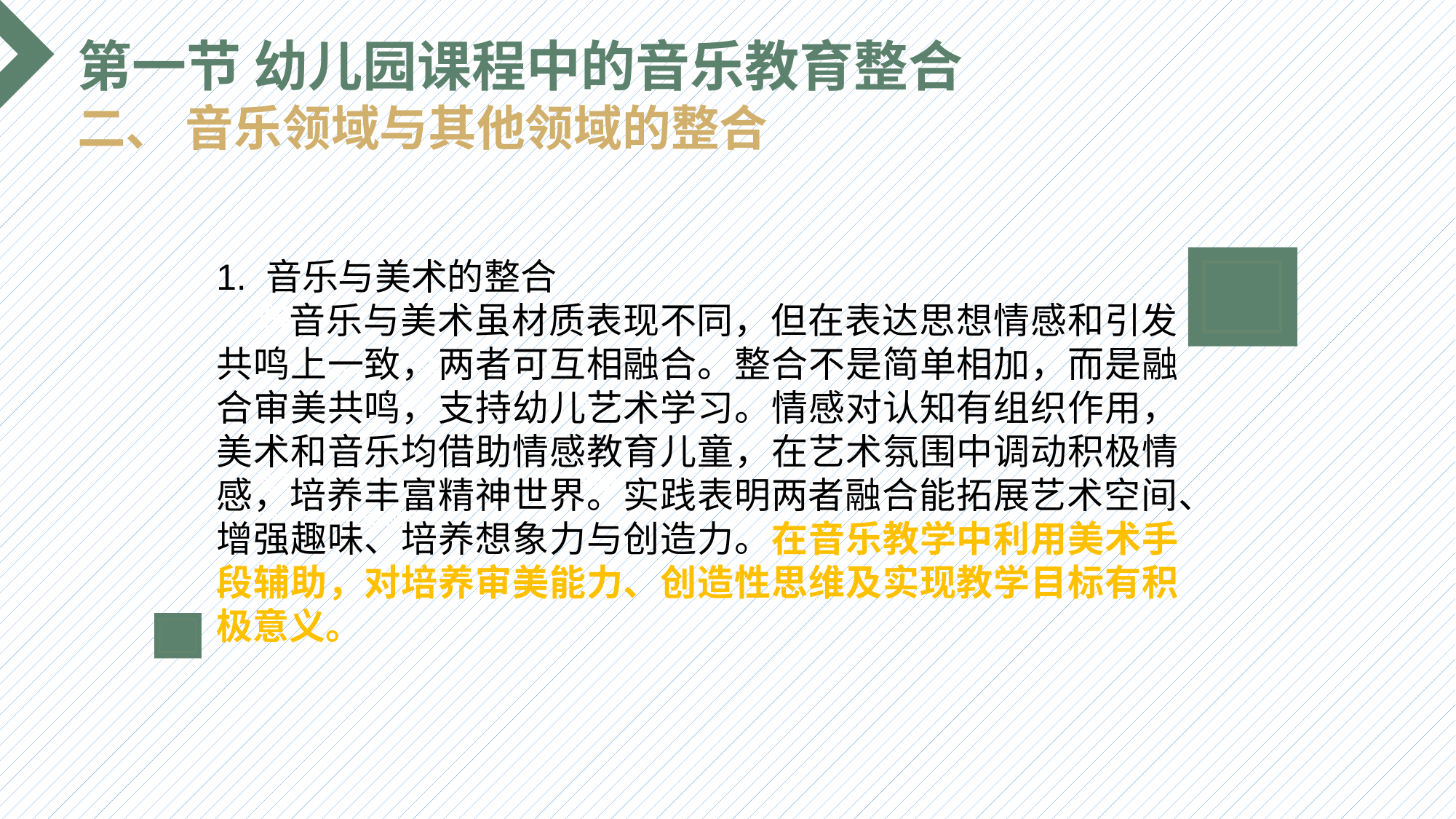

第一节 幼儿园课程中的音乐教育整合
二、 音乐领域与其他领域的整合

1. 音乐与美术的整合
 音乐与美术虽材质表现不同，但在表达思想情感和引发共鸣上一致，两者可互相融合。整合不是简单相加，而是融合审美共鸣，支持幼儿艺术学习。情感对认知有组织作用，美术和音乐均借助情感教育儿童，在艺术氛围中调动积极情感，培养丰富精神世界。实践表明两者融合能拓展艺术空间、增强趣味、培养想象力与创造力。在音乐教学中利用美术手段辅助，对培养审美能力、创造性思维及实现教学目标有积极意义。

选题背景
输入您的内容，请简要说明，言简意赅即可输入您的内容，请简要说明，言简意赅即可输入您的内容，请简要说明，言简意赅即可输入您的内容，请简要说明，言简意赅即可